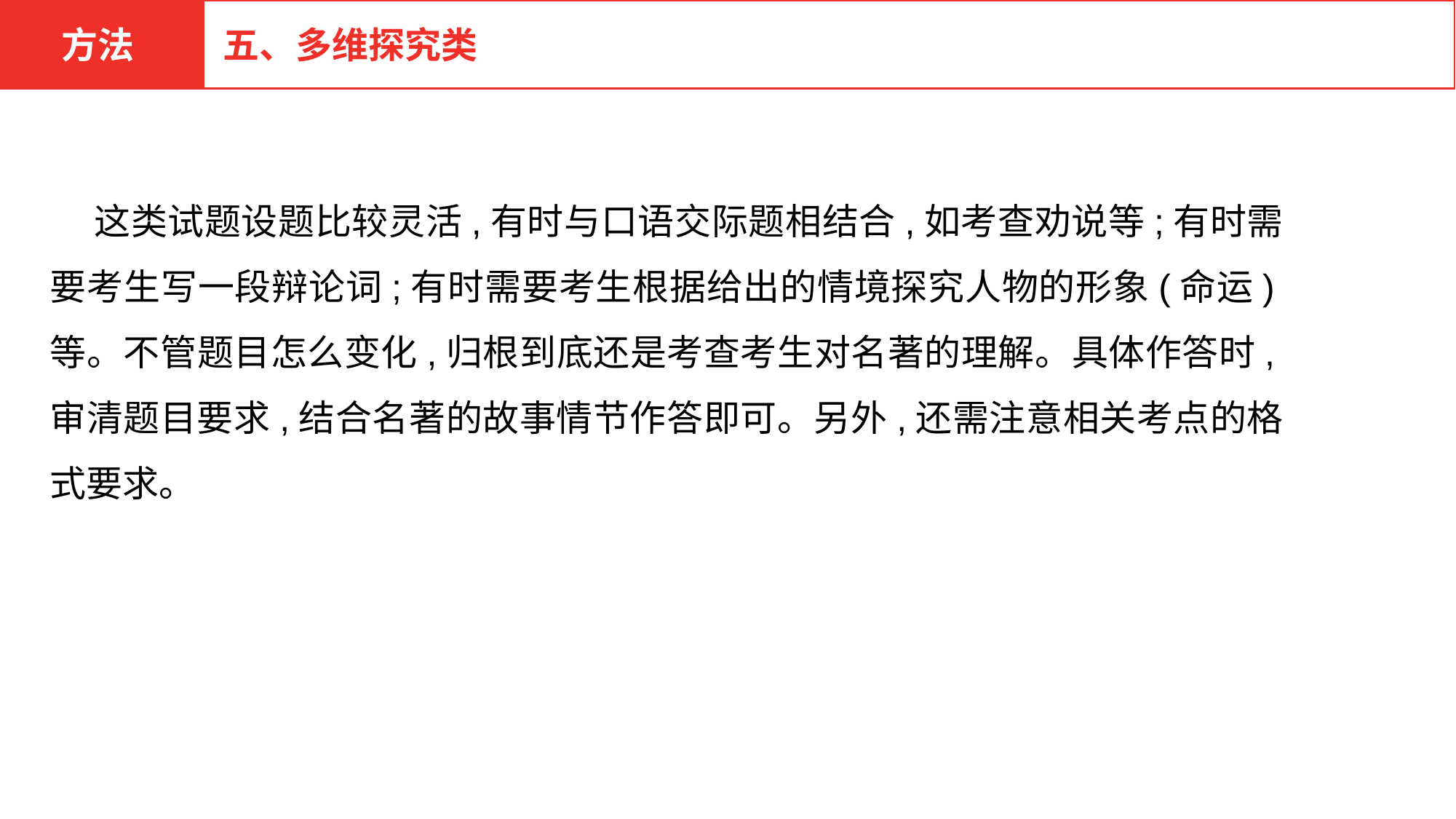

方法
五、多维探究类

    这类试题设题比较灵活,有时与口语交际题相结合,如考查劝说等;有时需要考生写一段辩论词;有时需要考生根据给出的情境探究人物的形象(命运)等。不管题目怎么变化,归根到底还是考查考生对名著的理解。具体作答时,审清题目要求,结合名著的故事情节作答即可。另外,还需注意相关考点的格式要求。